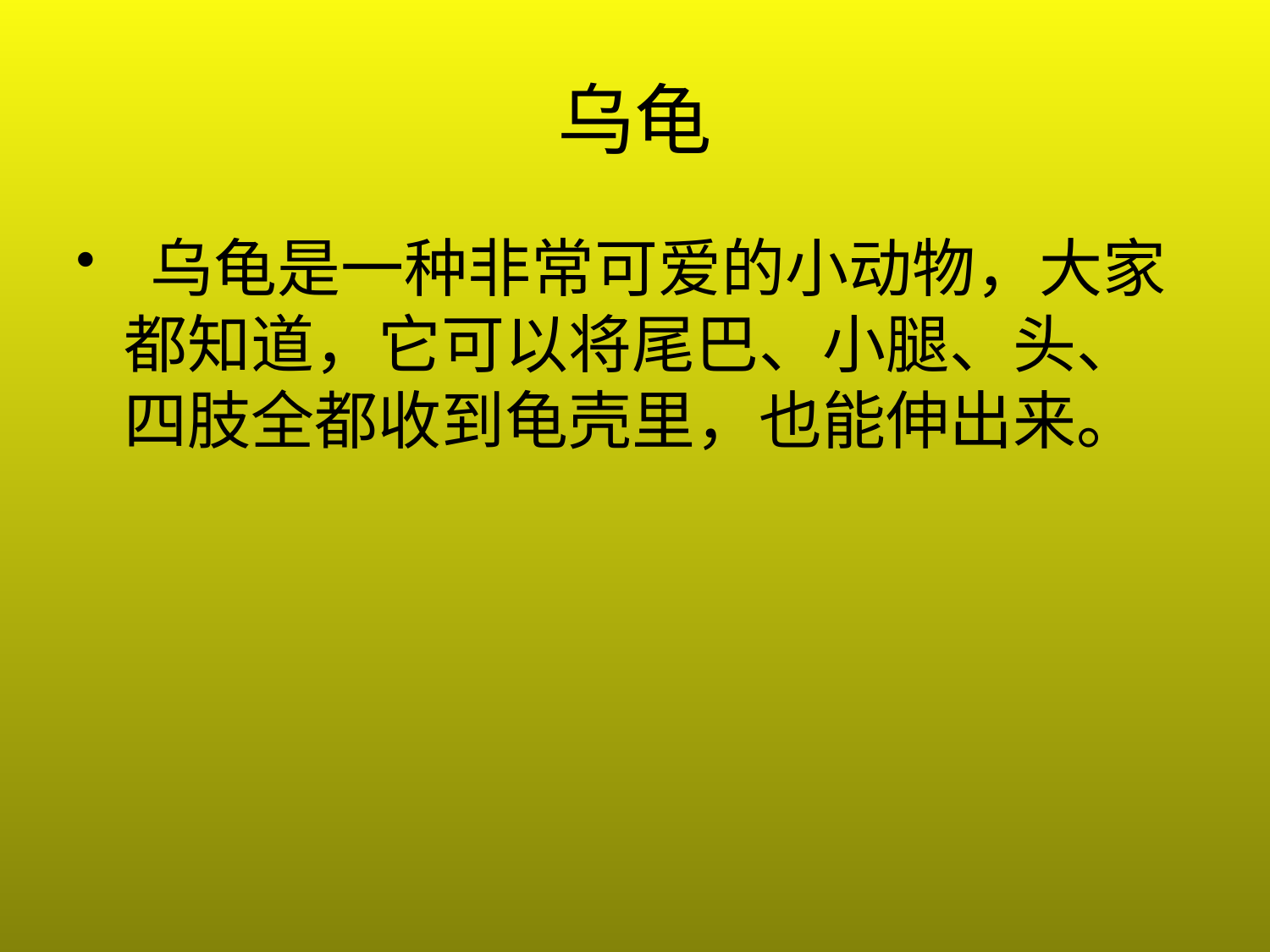

# 乌龟
 乌龟是一种非常可爱的小动物，大家都知道，它可以将尾巴、小腿、头、四肢全都收到龟壳里，也能伸出来。